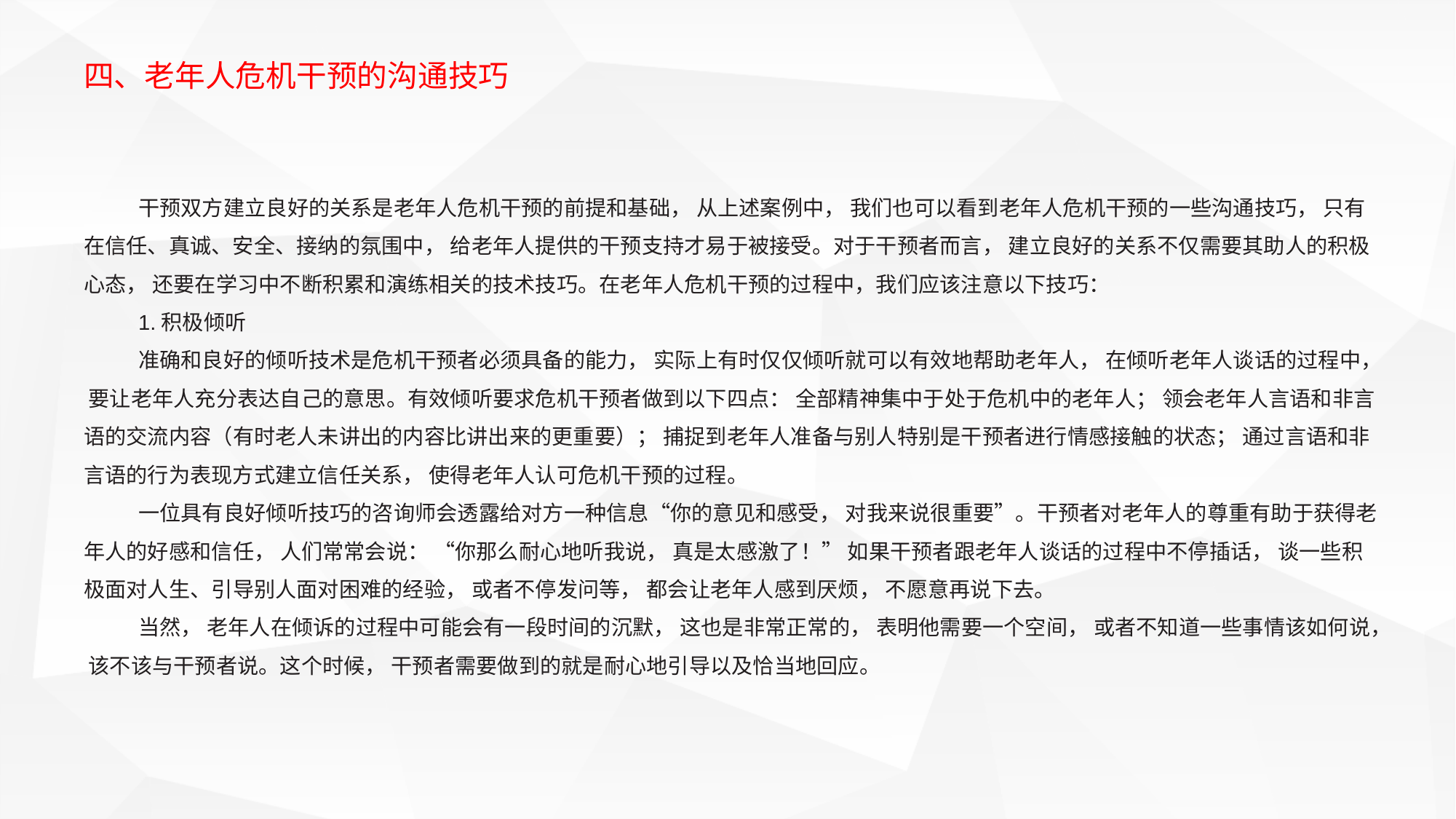

四、老年人危机干预的沟通技巧
干预双方建立良好的关系是老年人危机干预的前提和基础， 从上述案例中， 我们也可以看到老年人危机干预的一些沟通技巧， 只有在信任、真诚、安全、接纳的氛围中， 给老年人提供的干预支持才易于被接受。对于干预者而言， 建立良好的关系不仅需要其助人的积极心态， 还要在学习中不断积累和演练相关的技术技巧。在老年人危机干预的过程中，我们应该注意以下技巧：
1.积极倾听
准确和良好的倾听技术是危机干预者必须具备的能力， 实际上有时仅仅倾听就可以有效地帮助老年人， 在倾听老年人谈话的过程中， 要让老年人充分表达自己的意思。有效倾听要求危机干预者做到以下四点： 全部精神集中于处于危机中的老年人； 领会老年人言语和非言语的交流内容（有时老人未讲出的内容比讲出来的更重要）； 捕捉到老年人准备与别人特别是干预者进行情感接触的状态； 通过言语和非言语的行为表现方式建立信任关系， 使得老年人认可危机干预的过程。
一位具有良好倾听技巧的咨询师会透露给对方一种信息“你的意见和感受， 对我来说很重要”。干预者对老年人的尊重有助于获得老年人的好感和信任， 人们常常会说： “你那么耐心地听我说， 真是太感激了！” 如果干预者跟老年人谈话的过程中不停插话， 谈一些积极面对人生、引导别人面对困难的经验， 或者不停发问等， 都会让老年人感到厌烦， 不愿意再说下去。
当然， 老年人在倾诉的过程中可能会有一段时间的沉默， 这也是非常正常的， 表明他需要一个空间， 或者不知道一些事情该如何说， 该不该与干预者说。这个时候， 干预者需要做到的就是耐心地引导以及恰当地回应。